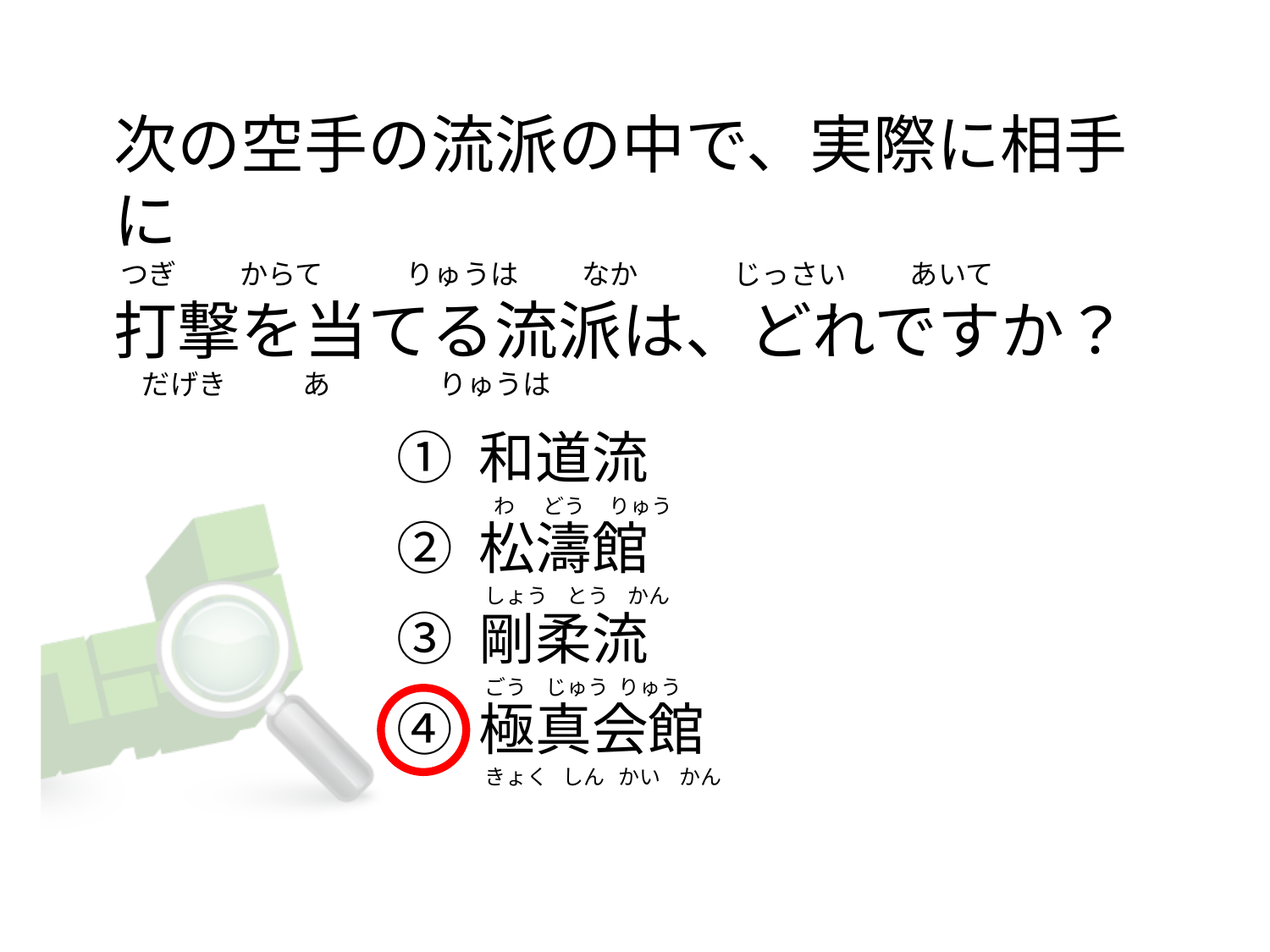

# 次の空手の流派の中で、実際に相手に  つぎ          からて             りゅうは          なか               じっさい          あいて 打撃を当てる流派は、どれですか？ 　だげき            あ                 りゅうは
① 和道流
② 松濤館
③ 剛柔流
④ 極真会館
   わ      どう     りゅう
 しょう    とう    かん
 ごう    じゅう  りゅう

 きょく   しん   かい    かん